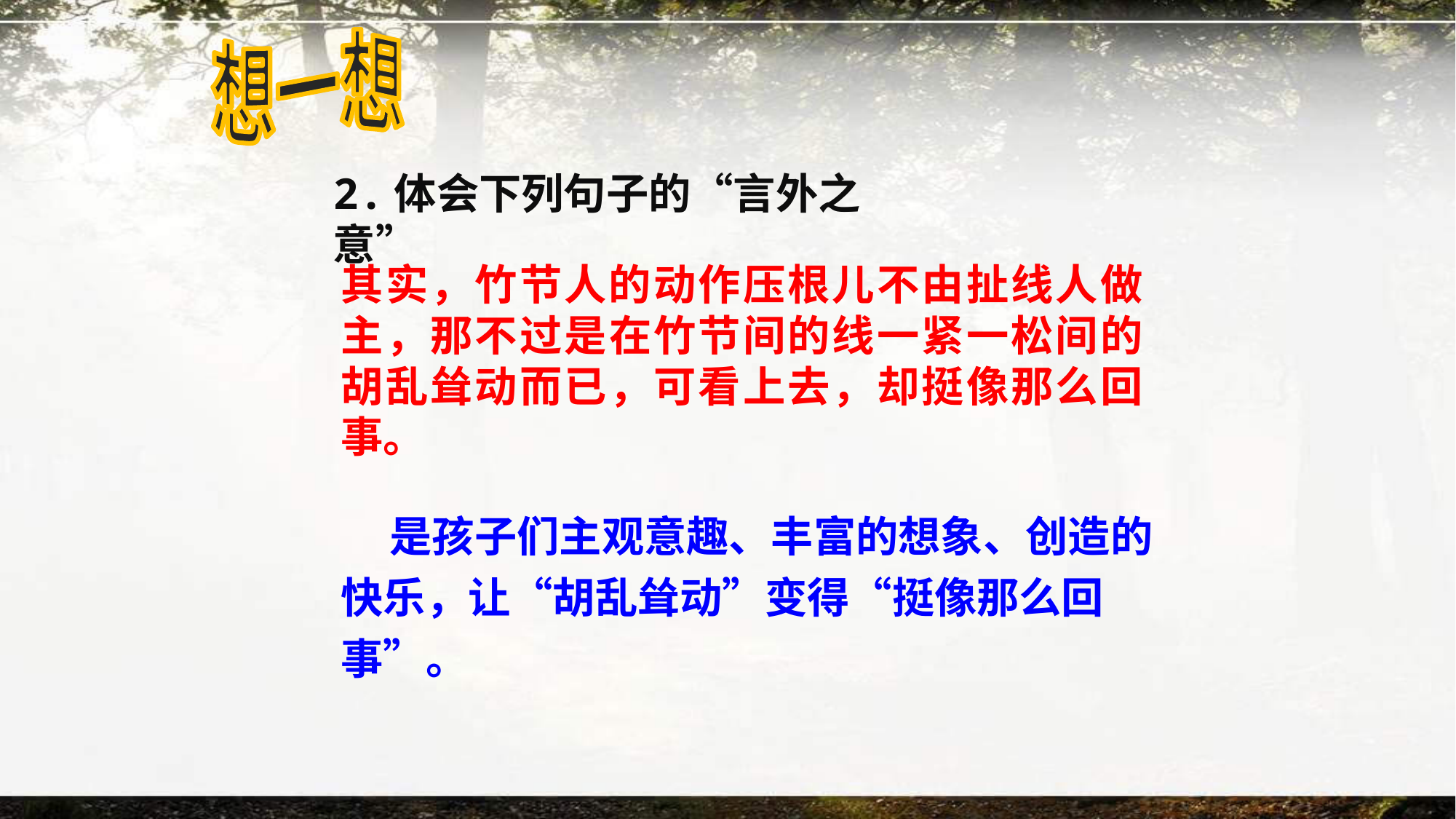

想一想
2.体会下列句子的“言外之意”

其实，竹节人的动作压根儿不由扯线人做主，那不过是在竹节间的线一紧一松间的胡乱耸动而已，可看上去，却挺像那么回事。
    是孩子们主观意趣、丰富的想象、创造的快乐，让“胡乱耸动”变得“挺像那么回事”。